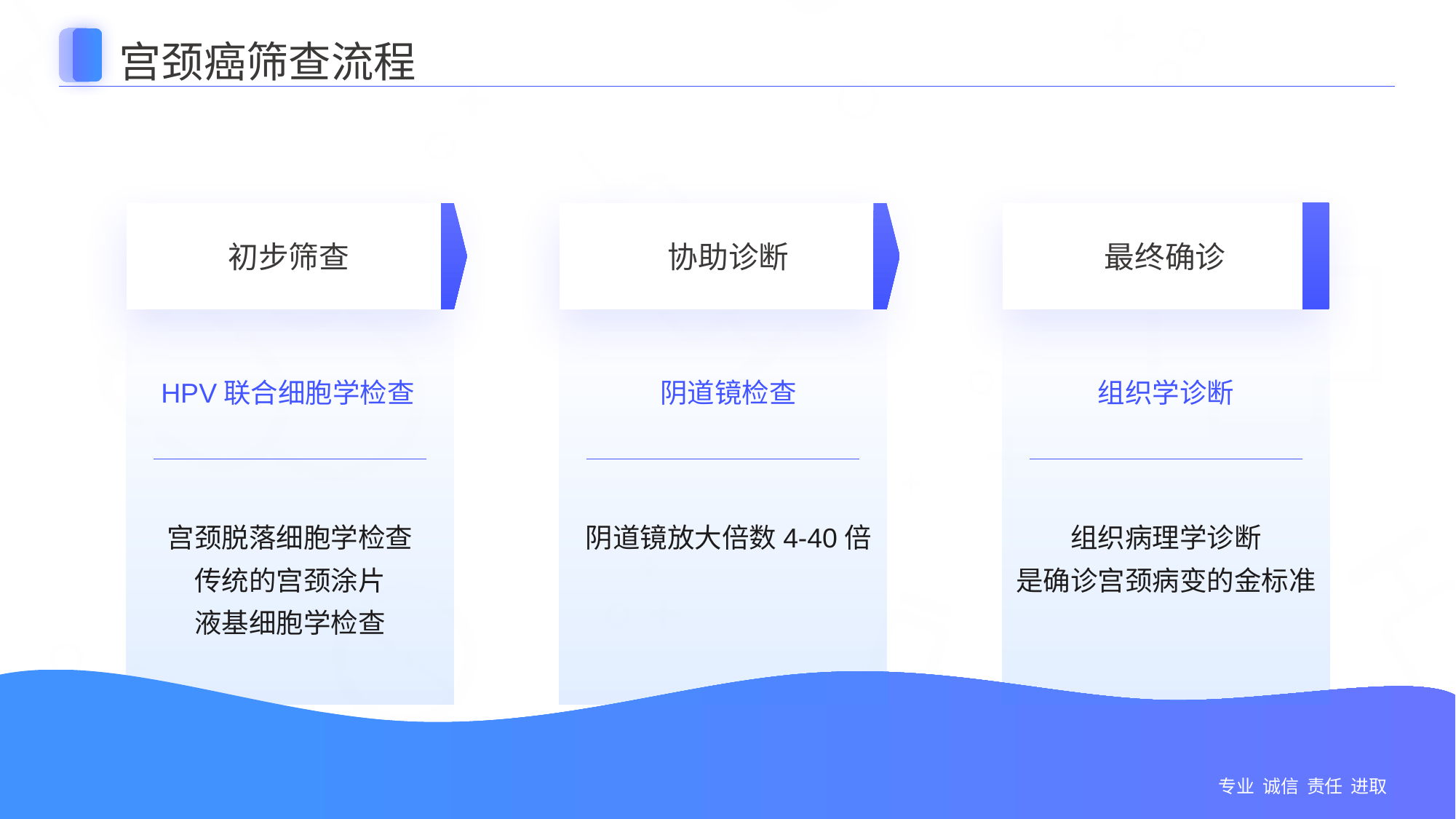

宫颈癌筛查流程

初步筛查
协助诊断
最终确诊

HPV联合细胞学检查
阴道镜检查
组织学诊断
宫颈脱落细胞学检查
传统的宫颈涂片
液基细胞学检查
阴道镜放大倍数4-40倍
组织病理学诊断
是确诊宫颈病变的金标准